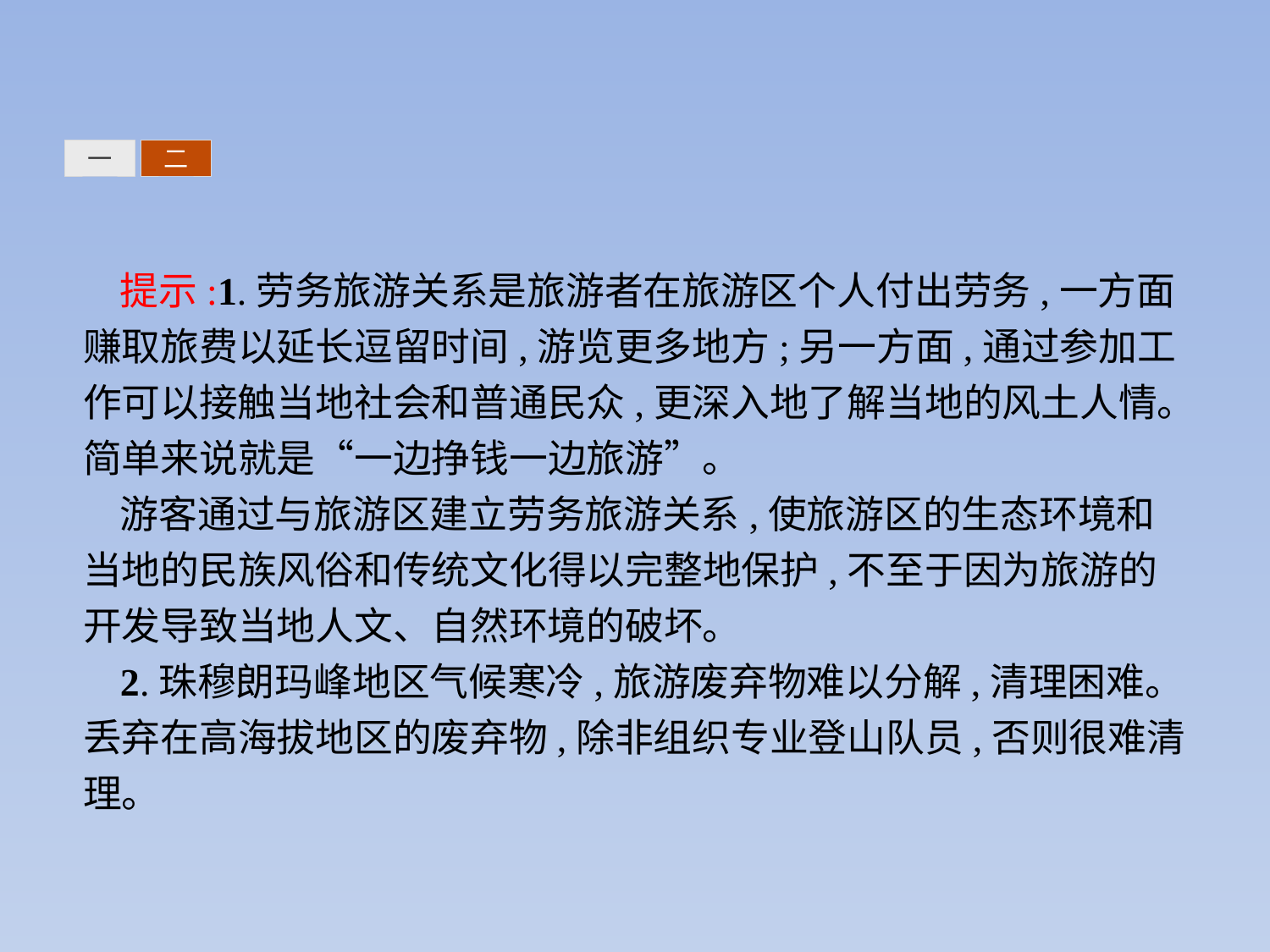

一
二
提示:1.劳务旅游关系是旅游者在旅游区个人付出劳务,一方面赚取旅费以延长逗留时间,游览更多地方;另一方面,通过参加工作可以接触当地社会和普通民众,更深入地了解当地的风土人情。简单来说就是“一边挣钱一边旅游”。
游客通过与旅游区建立劳务旅游关系,使旅游区的生态环境和当地的民族风俗和传统文化得以完整地保护,不至于因为旅游的开发导致当地人文、自然环境的破坏。
2.珠穆朗玛峰地区气候寒冷,旅游废弃物难以分解,清理困难。丢弃在高海拔地区的废弃物,除非组织专业登山队员,否则很难清理。